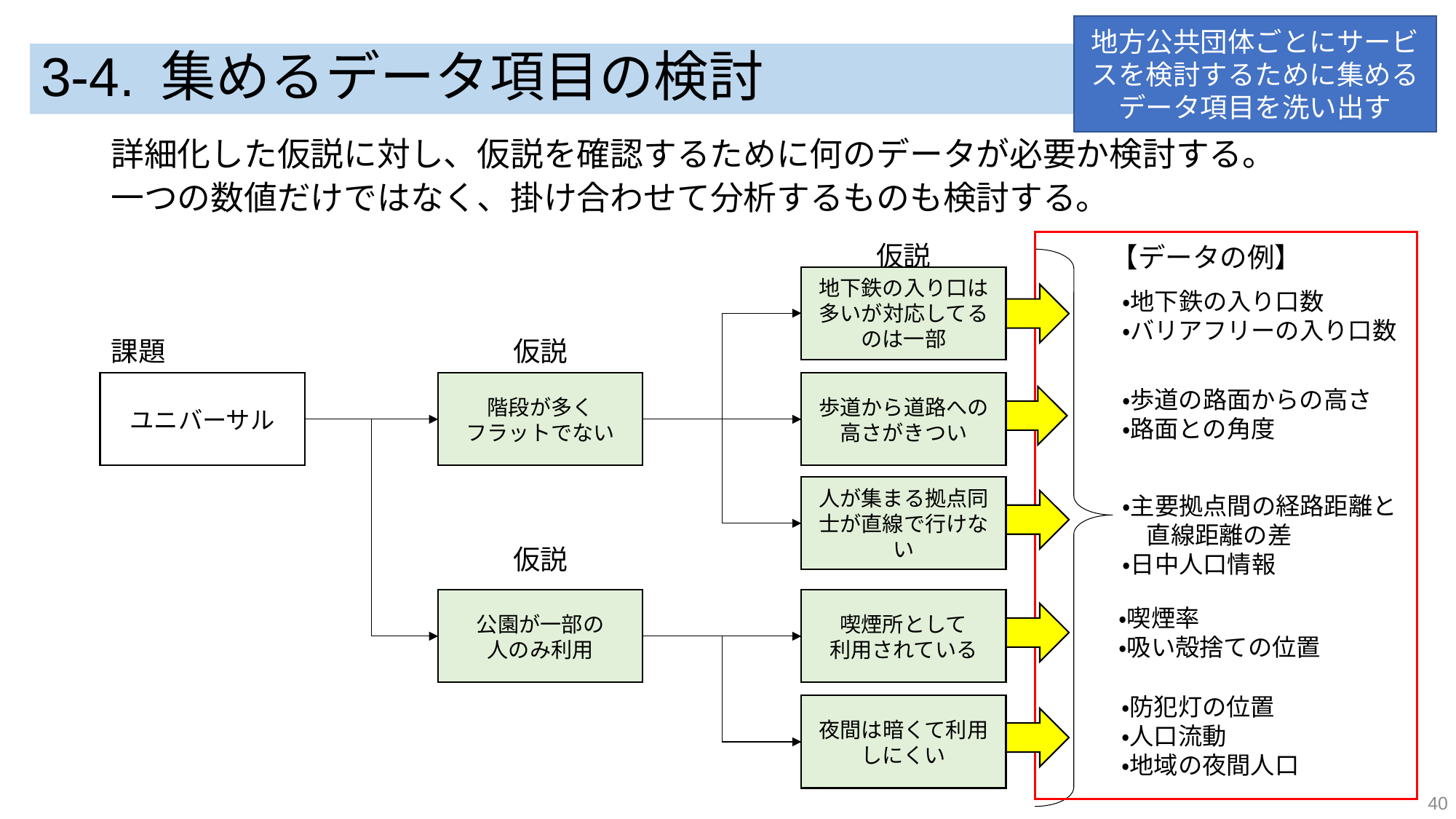

地方公共団体ごとにサービスを検討するために集めるデータ項目を洗い出す
# 3-4. 集めるデータ項目の検討
詳細化した仮説に対し、仮説を確認するために何のデータが必要か検討する。
一つの数値だけではなく、掛け合わせて分析するものも検討する。

仮説
【データの例】

地下鉄の入り口は
多いが対応してるのは一部
・地下鉄の入り口数
・バリアフリーの入り口数

課題
仮説
ユニバーサル
階段が多く
フラットでない
歩道から道路への高さがきつい
・歩道の路面からの高さ
・路面との角度

人が集まる拠点同士が直線で行けない
・主要拠点間の経路距離と
　直線距離の差
・日中人口情報

仮説
公園が一部の
人のみ利用
喫煙所として
利用されている
・喫煙率
・吸い殻捨ての位置

・防犯灯の位置
・人口流動
・地域の夜間人口
夜間は暗くて利用しにくい

40